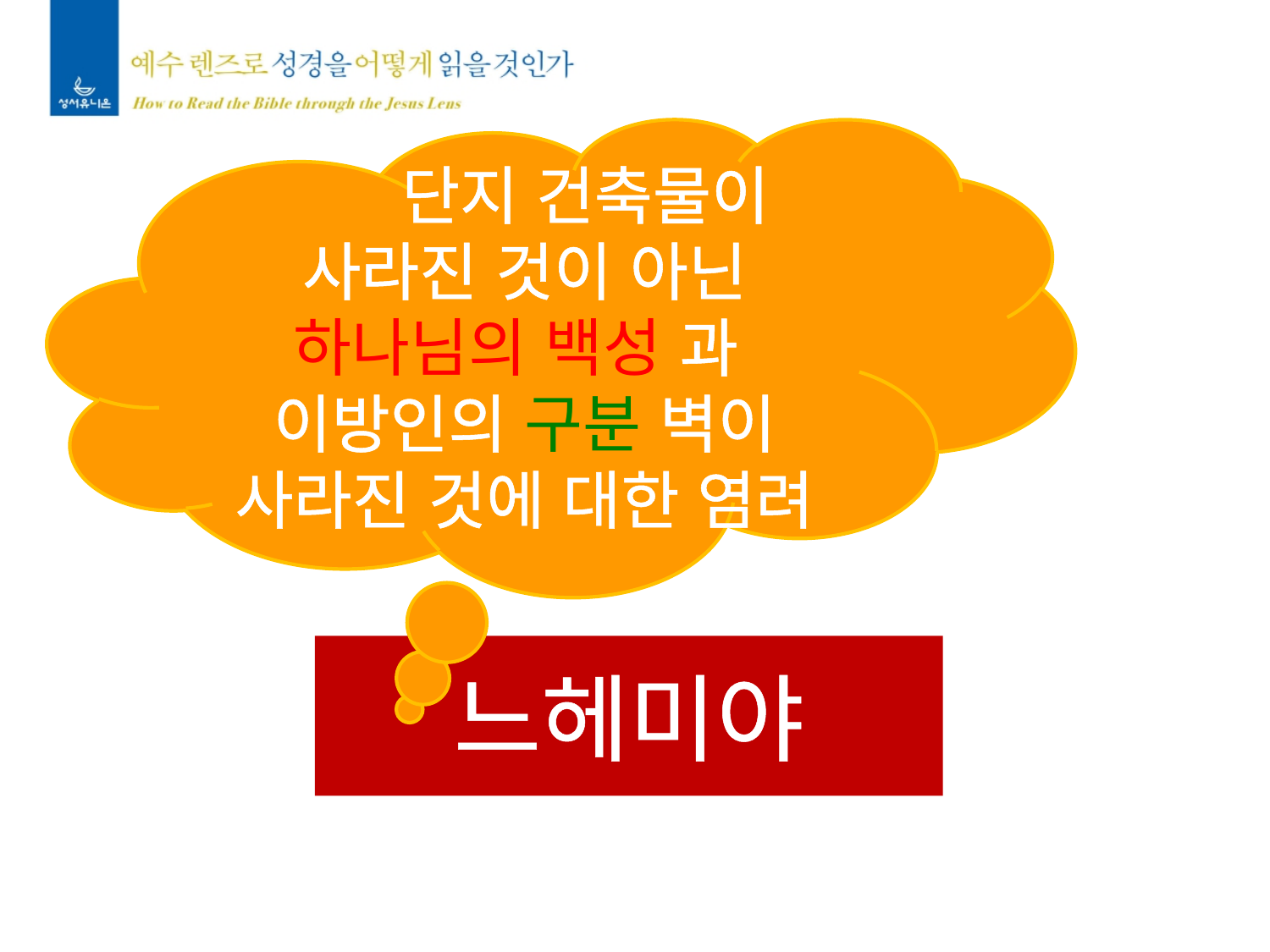

단지 건축물이
사라진 것이 아닌
하나님의 백성 과
이방인의 구분 벽이
사라진 것에 대한 염려
느헤미야